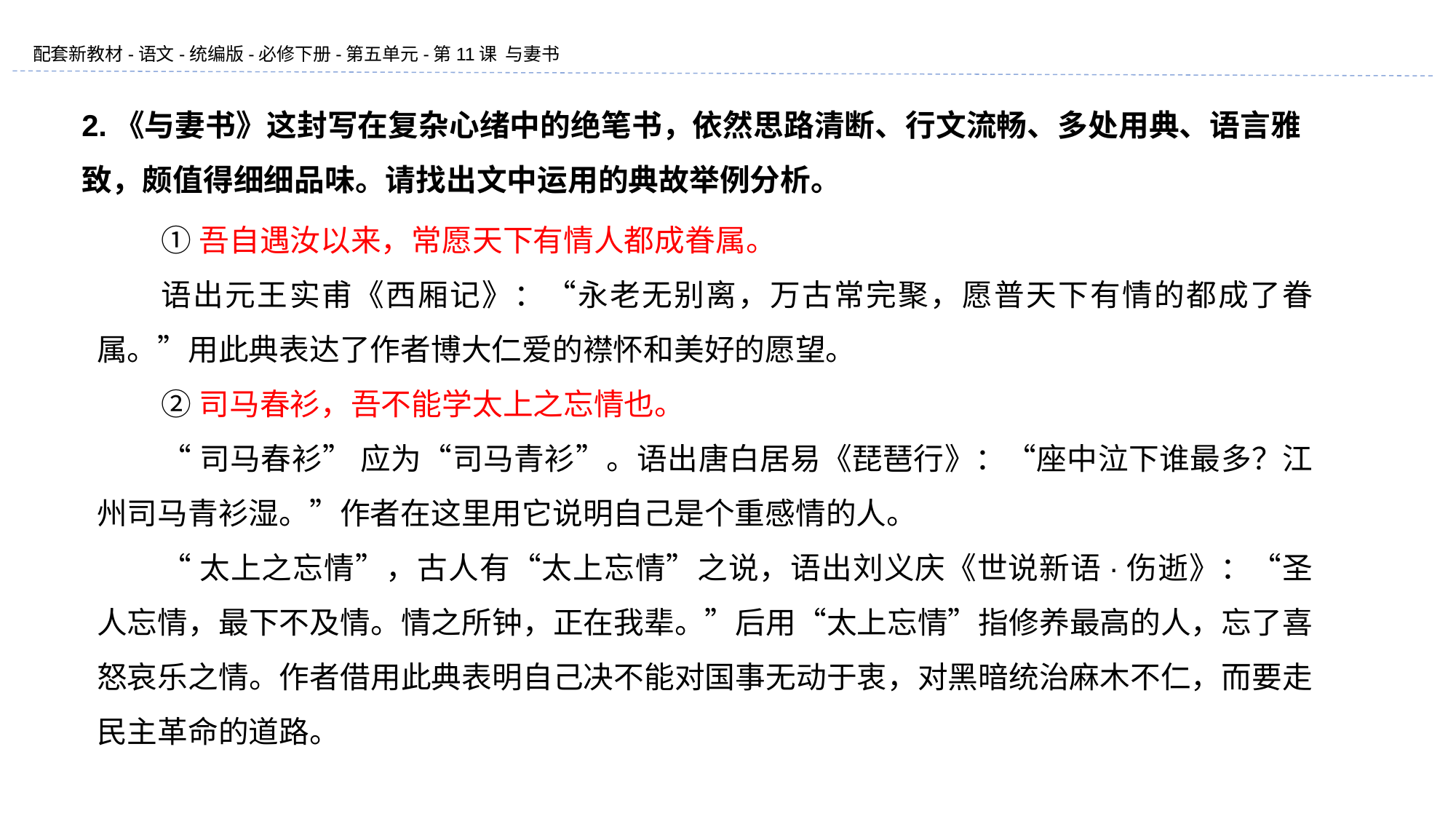

2.《与妻书》这封写在复杂心绪中的绝笔书，依然思路清断、行文流畅、多处用典、语言雅致，颇值得细细品味。请找出文中运用的典故举例分析。
①吾自遇汝以来，常愿天下有情人都成眷属。
语出元王实甫《西厢记》：“永老无别离，万古常完聚，愿普天下有情的都成了眷属。”用此典表达了作者博大仁爱的襟怀和美好的愿望。
②司马春衫，吾不能学太上之忘情也。
“司马春衫” 应为“司马青衫”。语出唐白居易《琵琶行》：“座中泣下谁最多？江州司马青衫湿。”作者在这里用它说明自己是个重感情的人。
“太上之忘情”，古人有“太上忘情”之说，语出刘义庆《世说新语·伤逝》：“圣人忘情，最下不及情。情之所钟，正在我辈。”后用“太上忘情”指修养最高的人，忘了喜怒哀乐之情。作者借用此典表明自己决不能对国事无动于衷，对黑暗统治麻木不仁，而要走民主革命的道路。